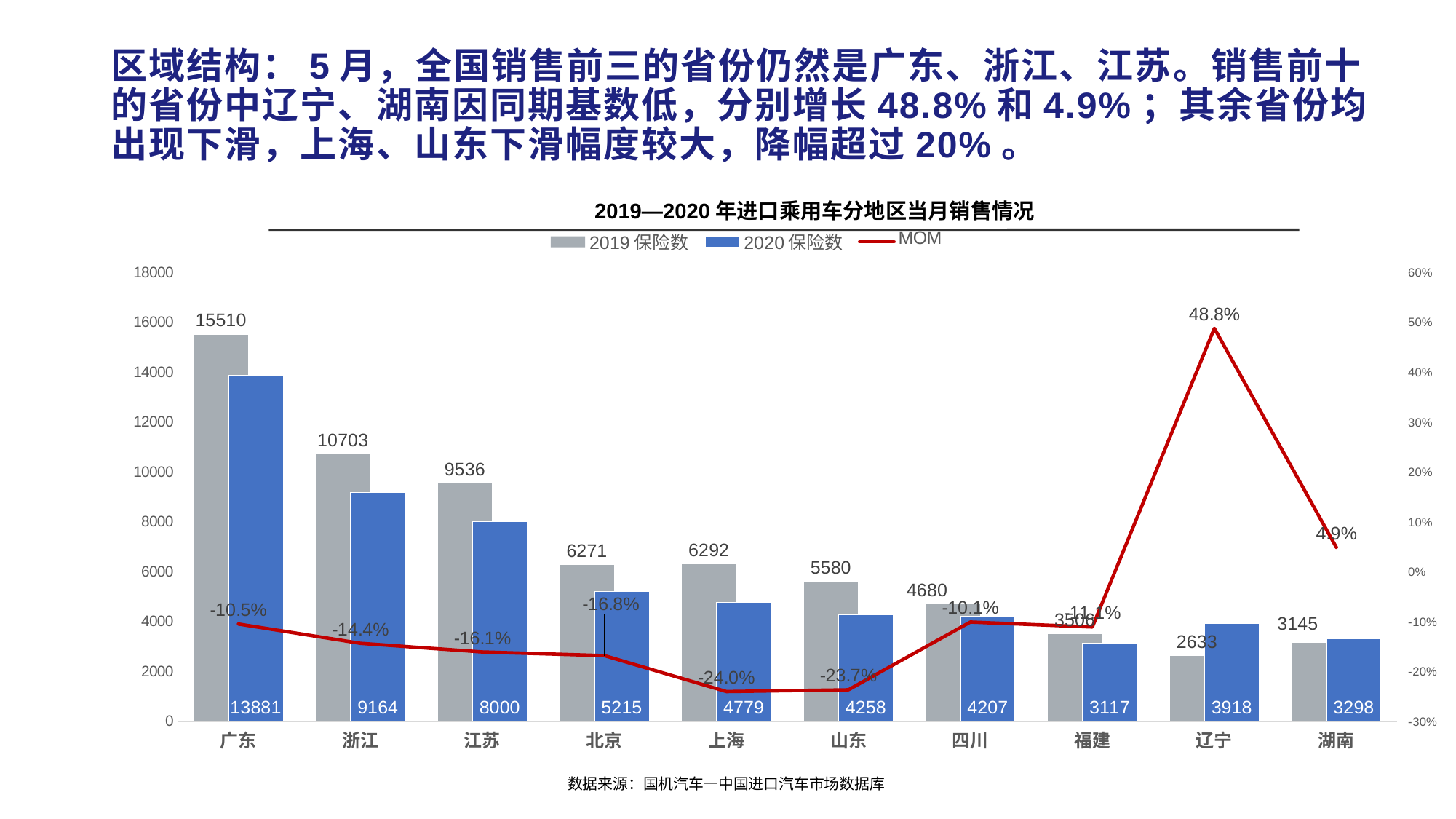

# 区域结构：5月，全国销售前三的省份仍然是广东、浙江、江苏。销售前十的省份中辽宁、湖南因同期基数低，分别增长48.8%和4.9%；其余省份均出现下滑，上海、山东下滑幅度较大，降幅超过20%。
2019—2020年进口乘用车分地区当月销售情况

### Chart

| Category | 2019保险数 | 2020保险数 | MOM |
|---|---|---|---|
| 广东 | 15510.0 | 13881.0 | -0.105029013539652 |
| 浙江 | 10703.0 | 9164.0 | -0.143791460338223 |
| 江苏 | 9536.0 | 8000.0 | -0.161073825503356 |
| 北京 | 6271.0 | 5215.0 | -0.16839419550311 |
| 上海 | 6292.0 | 4779.0 | -0.240464081373172 |
| 山东 | 5580.0 | 4258.0 | -0.236917562724014 |
| 四川 | 4680.0 | 4207.0 | -0.101068376068376 |
| 福建 | 3506.0 | 3117.0 | -0.110952652595551 |
| 辽宁 | 2633.0 | 3918.0 | 0.488036460311432 |
| 湖南 | 3145.0 | 3298.0 | 0.0486486486486486 |
数据来源：国机汽车—中国进口汽车市场数据库